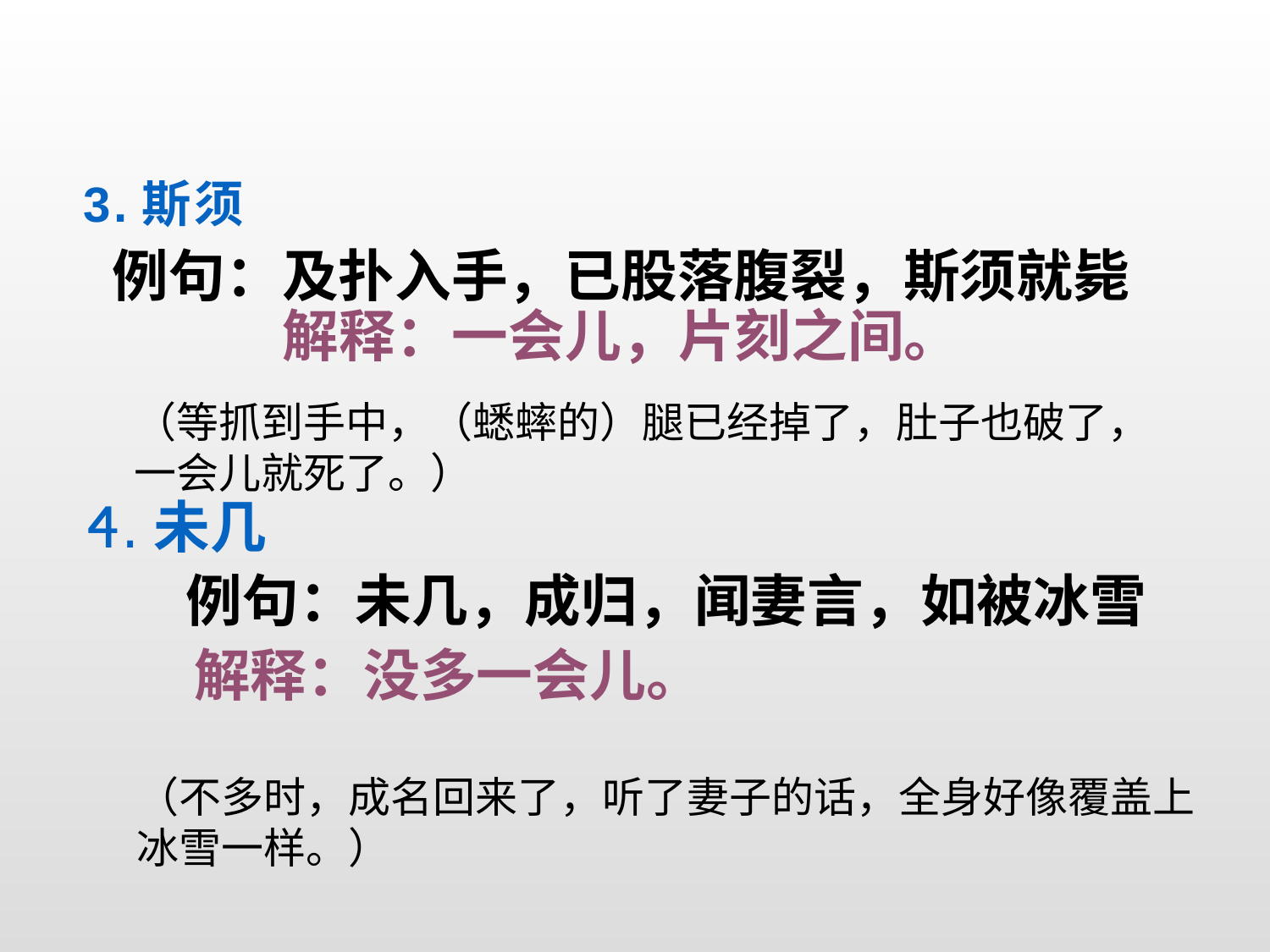

3.斯须
例句：及扑入手，已股落腹裂，斯须就毙
解释：一会儿，片刻之间。
（等抓到手中，（蟋蟀的）腿已经掉了，肚子也破了，一会儿就死了。）
4.未几
例句：未几，成归，闻妻言，如被冰雪
解释：没多一会儿。
（不多时，成名回来了，听了妻子的话，全身好像覆盖上冰雪一样。）